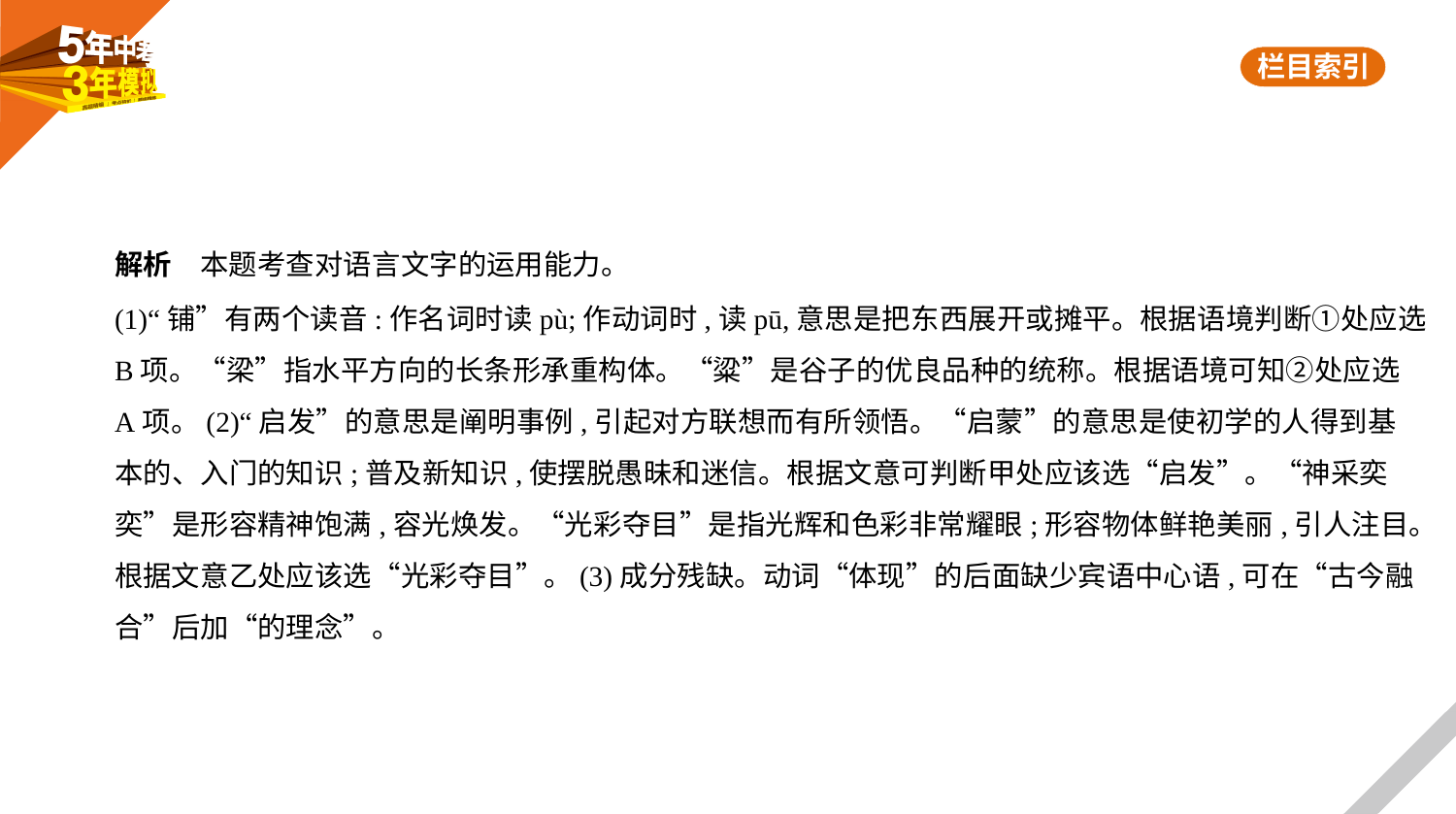

解析　本题考查对语言文字的运用能力。
(1)“铺”有两个读音:作名词时读pù;作动词时,读pū,意思是把东西展开或摊平。根据语境判断①处应选
B项。“梁”指水平方向的长条形承重构体。“粱”是谷子的优良品种的统称。根据语境可知②处应选
A项。(2)“启发”的意思是阐明事例,引起对方联想而有所领悟。“启蒙”的意思是使初学的人得到基
本的、入门的知识;普及新知识,使摆脱愚昧和迷信。根据文意可判断甲处应该选“启发”。“神采奕
奕”是形容精神饱满,容光焕发。“光彩夺目”是指光辉和色彩非常耀眼;形容物体鲜艳美丽,引人注目。
根据文意乙处应该选“光彩夺目”。(3)成分残缺。动词“体现”的后面缺少宾语中心语,可在“古今融
合”后加“的理念”。